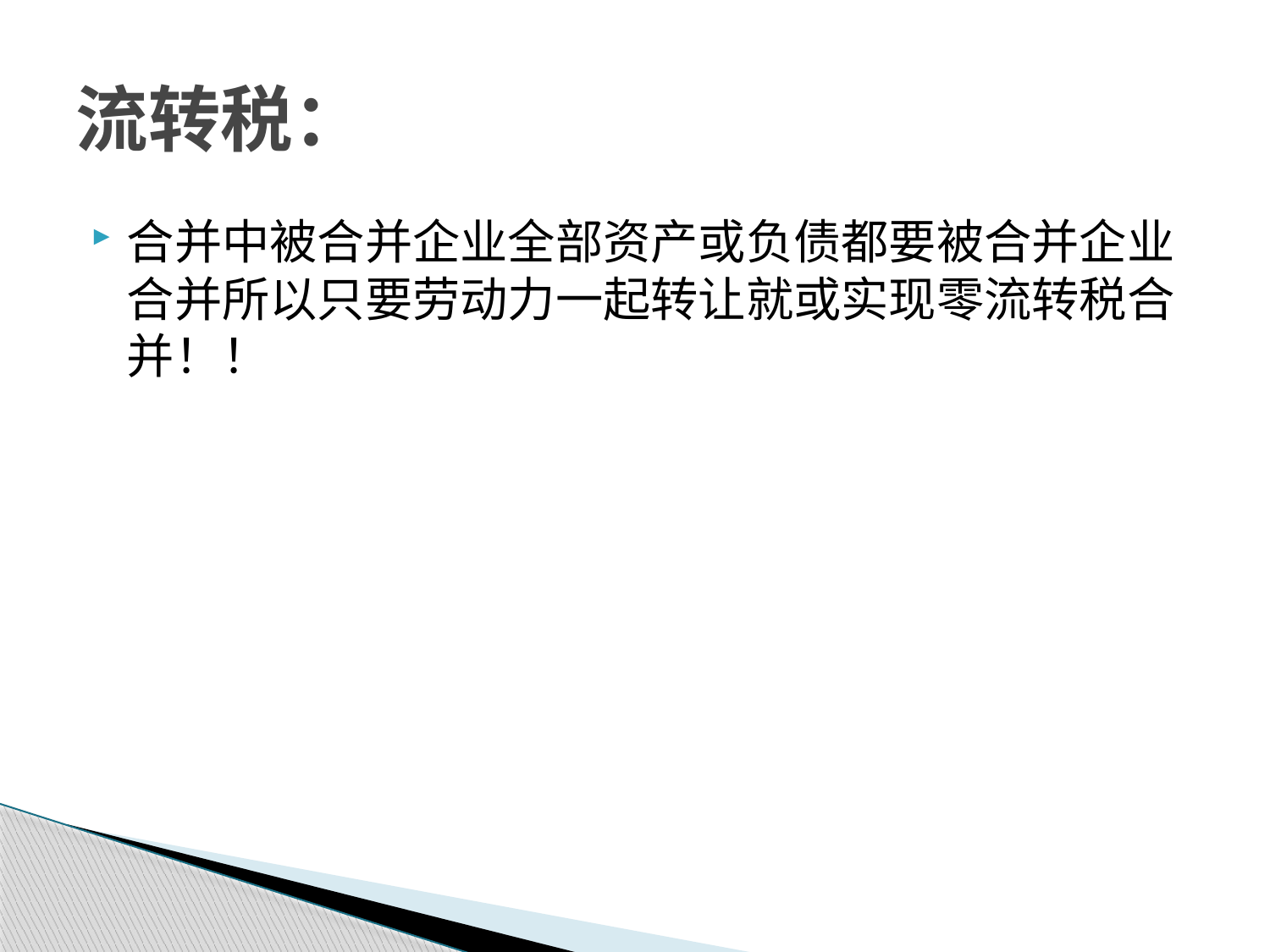

# 流转税：
合并中被合并企业全部资产或负债都要被合并企业合并所以只要劳动力一起转让就或实现零流转税合并！！